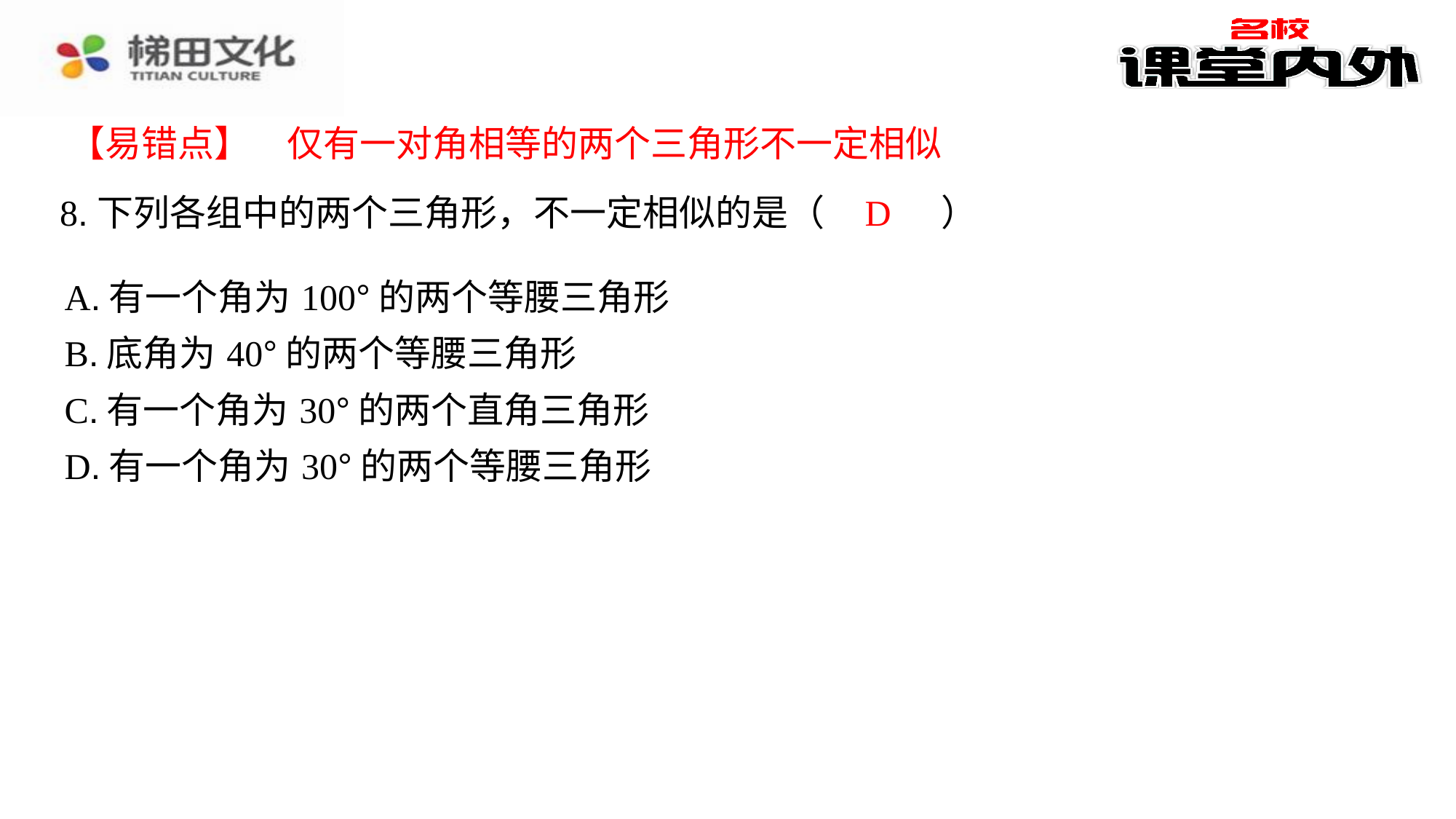

【易错点】　仅有一对角相等的两个三角形不一定相似
D
8.下列各组中的两个三角形，不一定相似的是（　D　）
| A.有一个角为100°的两个等腰三角形 |
| --- |
| B.底角为40°的两个等腰三角形 |
| C.有一个角为30°的两个直角三角形 |
| D.有一个角为30°的两个等腰三角形 |